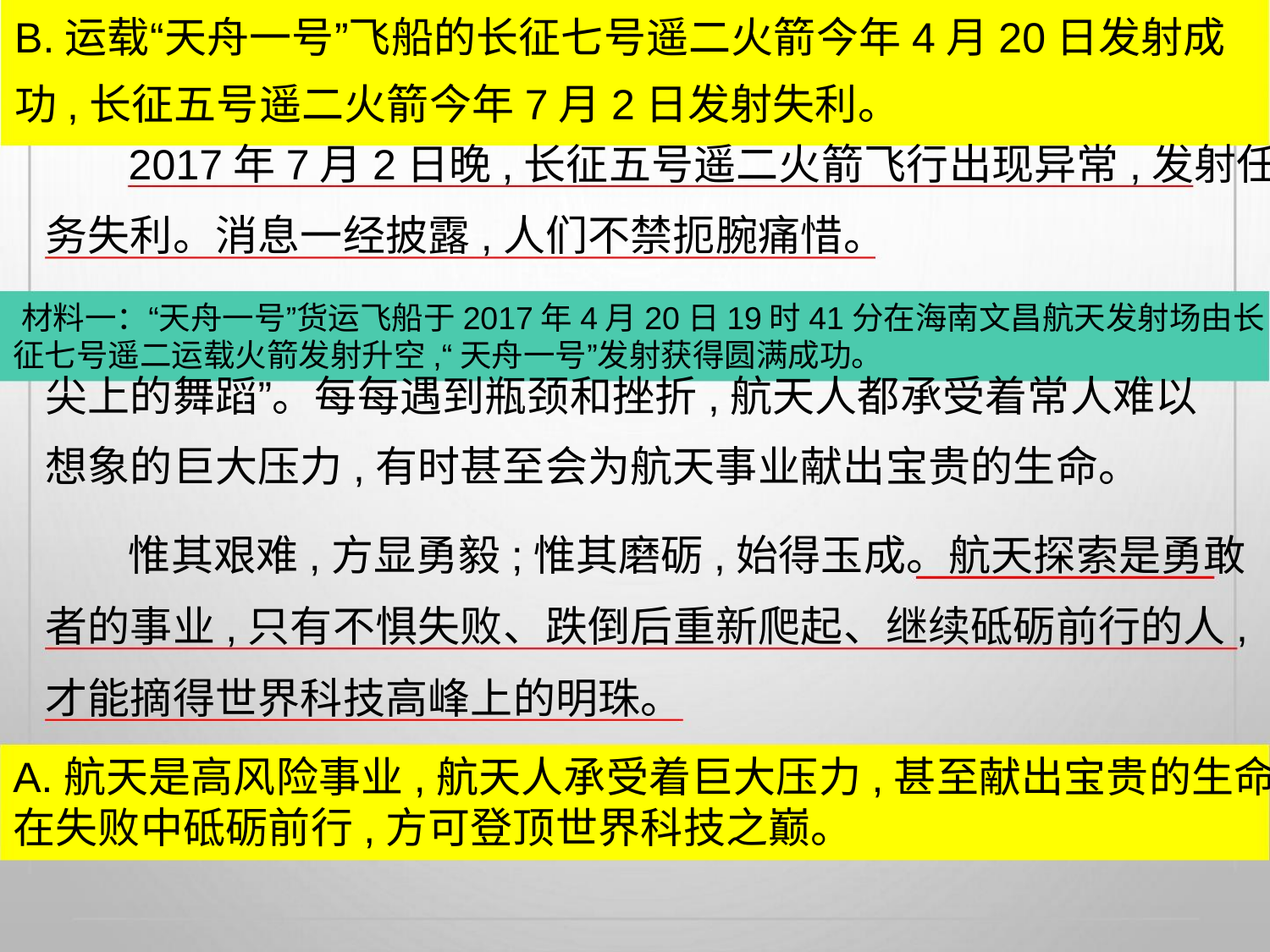

B.运载“天舟一号”飞船的长征七号遥二火箭今年4月20日发射成
功,长征五号遥二火箭今年7月2日发射失利。
2017年7月2日晚,长征五号遥二火箭飞行出现异常,发射任
务失利。消息一经披露,人们不禁扼腕痛惜。
材料一：“天舟一号”货运飞船于2017年4月20日19时41分在海南文昌航天发射场由长
征七号遥二运载火箭发射升空,“天舟一号”发射获得圆满成功。
尖上的舞蹈”。每每遇到瓶颈和挫折,航天人都承受着常人难以
想象的巨大压力,有时甚至会为航天事业献出宝贵的生命。
惟其艰难,方显勇毅;惟其磨砺,始得玉成。航天探索是勇敢
者的事业,只有不惧失败、跌倒后重新爬起、继续砥砺前行的人,
才能摘得世界科技高峰上的明珠。
A.航天是高风险事业,航天人承受着巨大压力,甚至献出宝贵的生命。
在失败中砥砺前行,方可登顶世界科技之巅。